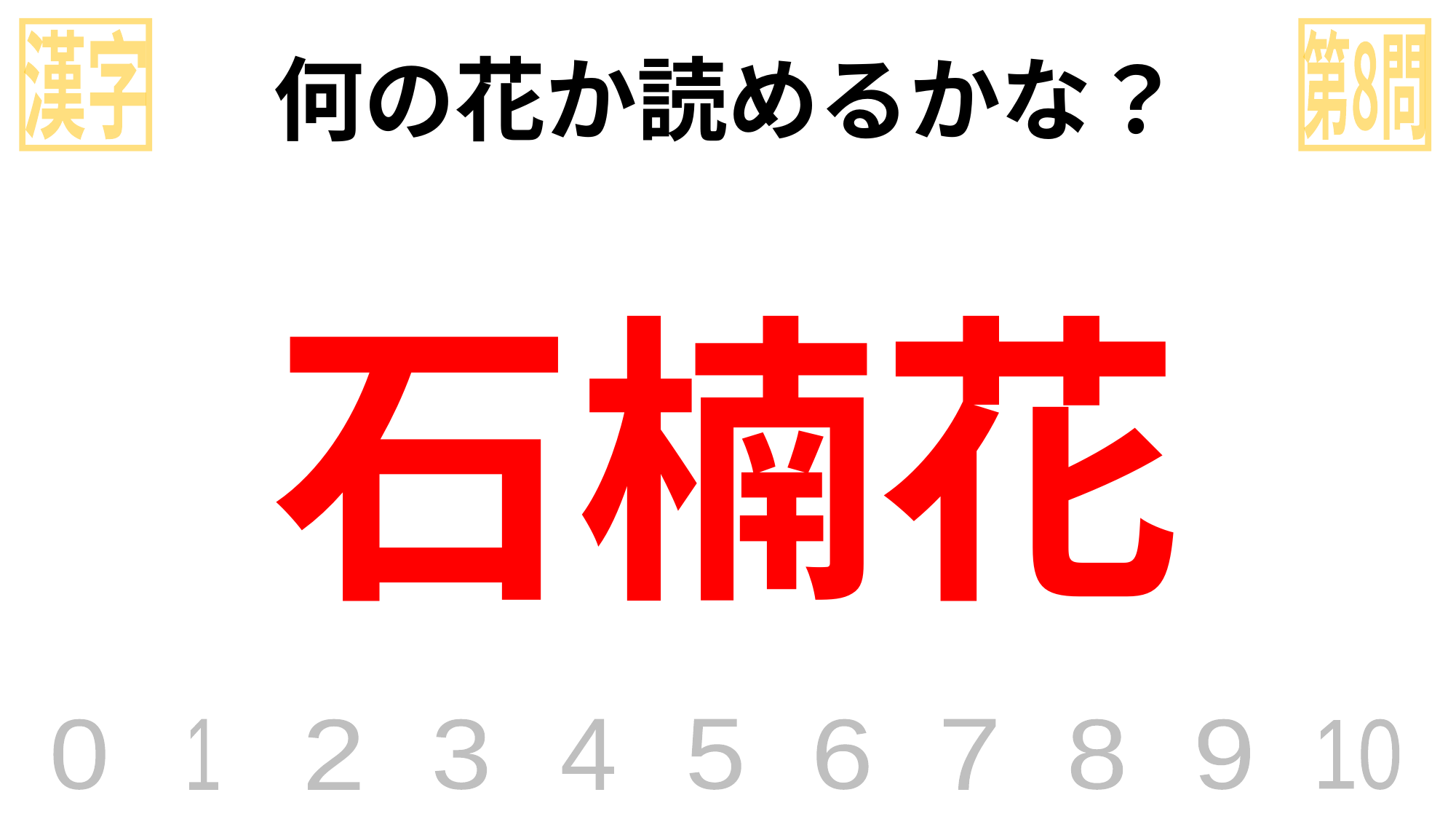

漢字

第8問
何の花か読めるかな？
石楠花
0
1
2
3
4
5
6
7
8
9
10